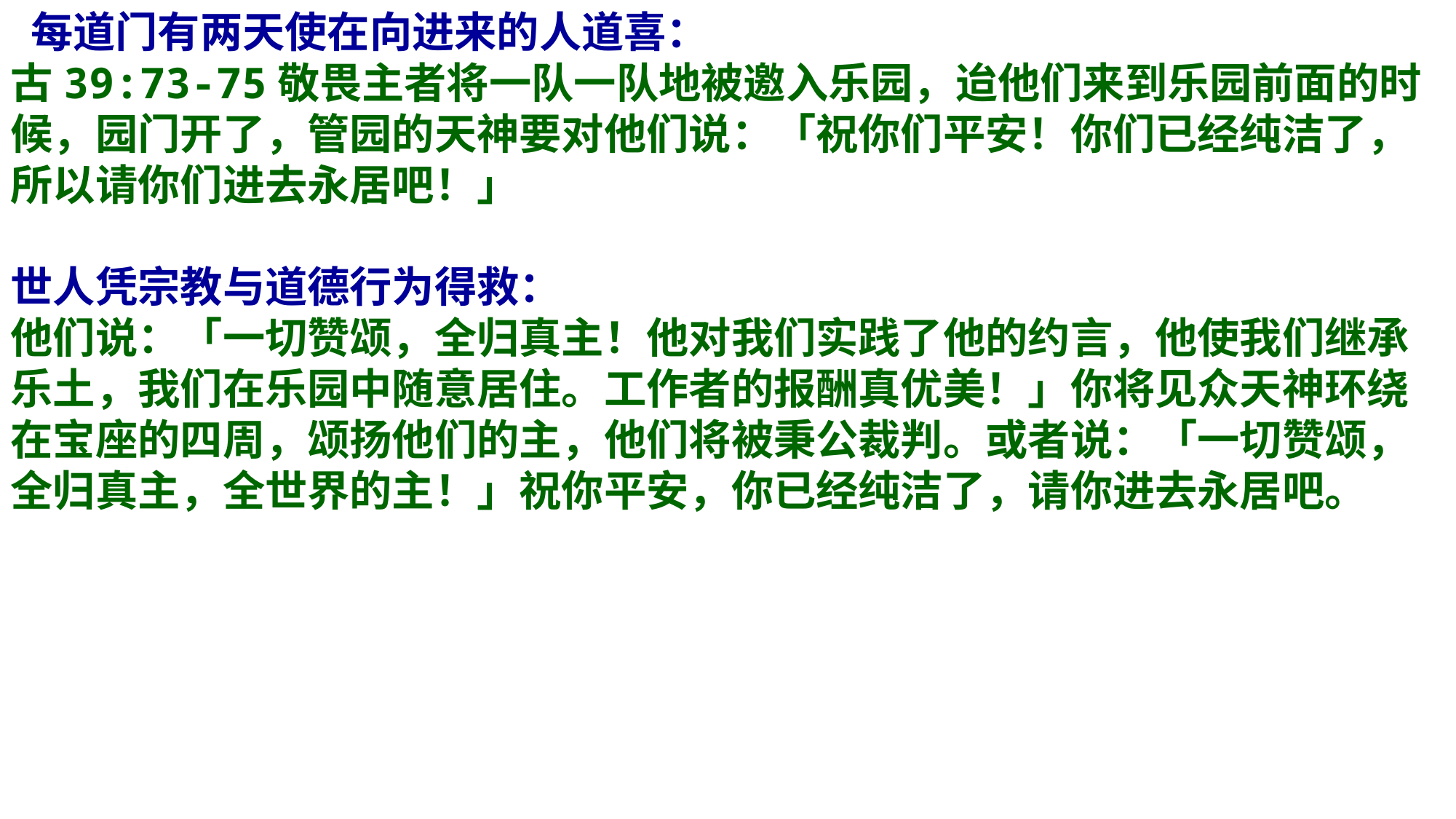

每道门有两天使在向进来的人道喜：
古39:73-75敬畏主者将一队一队地被邀入乐园，迨他们来到乐园前面的时候，园门开了，管园的天神要对他们说：「祝你们平安！你们已经纯洁了，所以请你们进去永居吧！」

世人凭宗教与道德行为得救：
他们说：「一切赞颂，全归真主！他对我们实践了他的约言，他使我们继承乐土，我们在乐园中随意居住。工作者的报酬真优美！」你将见众天神环绕在宝座的四周，颂扬他们的主，他们将被秉公裁判。或者说：「一切赞颂，全归真主，全世界的主！」祝你平安，你已经纯洁了，请你进去永居吧。